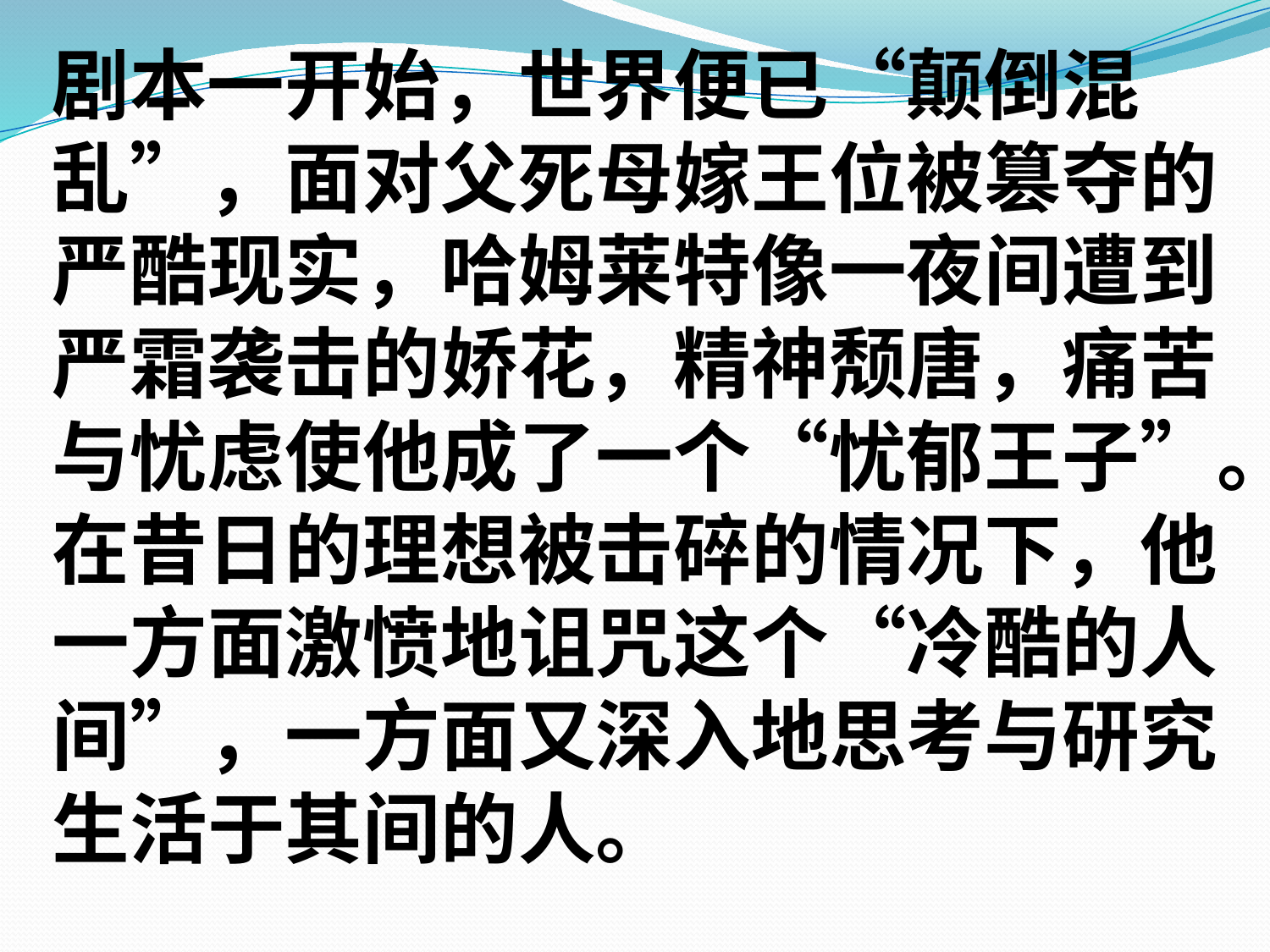

剧本一开始，世界便已“颠倒混乱”，面对父死母嫁王位被篡夺的严酷现实，哈姆莱特像一夜间遭到严霜袭击的娇花，精神颓唐，痛苦与忧虑使他成了一个“忧郁王子”。在昔日的理想被击碎的情况下，他一方面激愤地诅咒这个“冷酷的人间”，一方面又深入地思考与研究生活于其间的人。